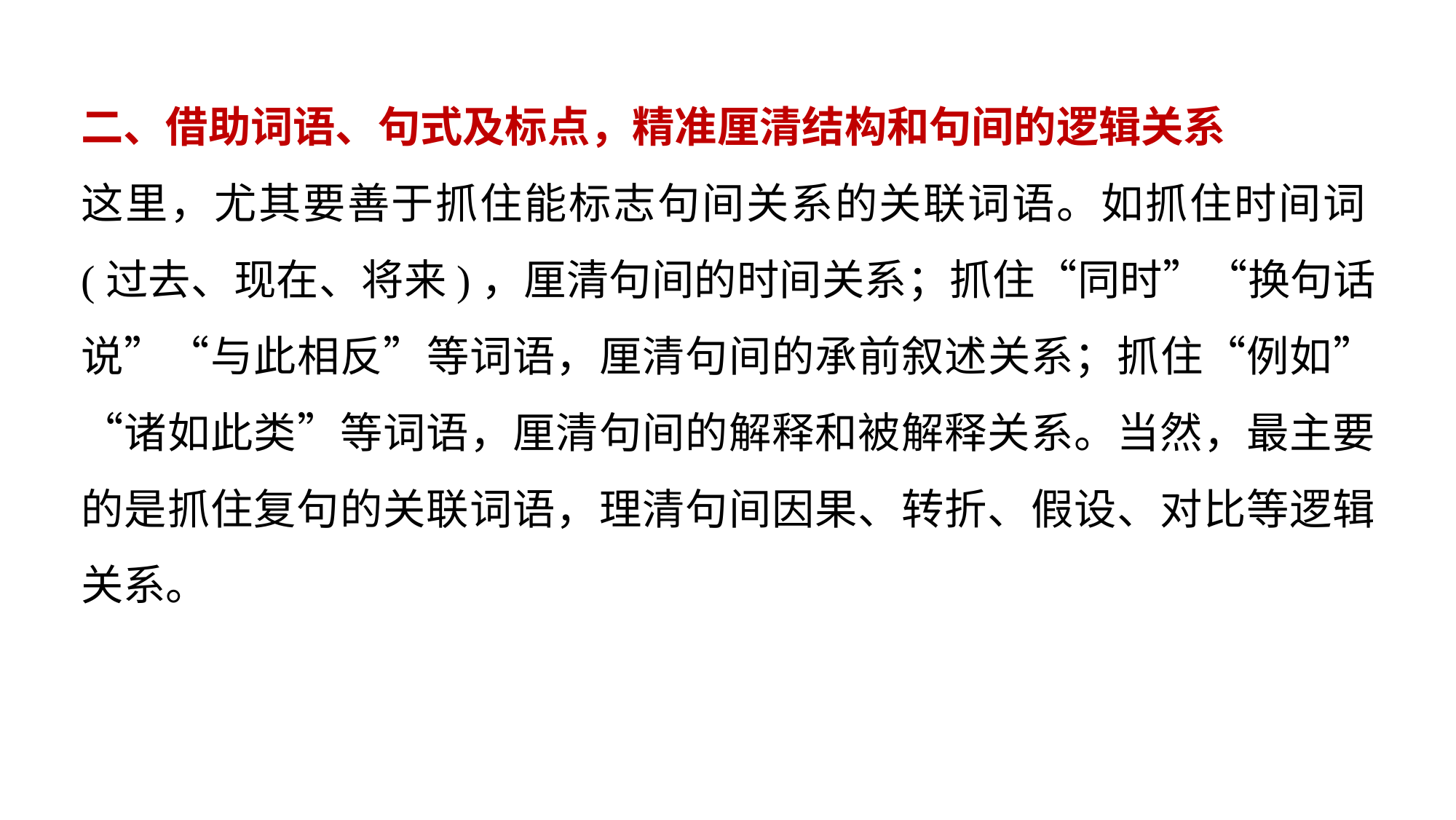

二、借助词语、句式及标点，精准厘清结构和句间的逻辑关系
这里，尤其要善于抓住能标志句间关系的关联词语。如抓住时间词(过去、现在、将来)，厘清句间的时间关系；抓住“同时”“换句话说”“与此相反”等词语，厘清句间的承前叙述关系；抓住“例如”“诸如此类”等词语，厘清句间的解释和被解释关系。当然，最主要的是抓住复句的关联词语，理清句间因果、转折、假设、对比等逻辑关系。